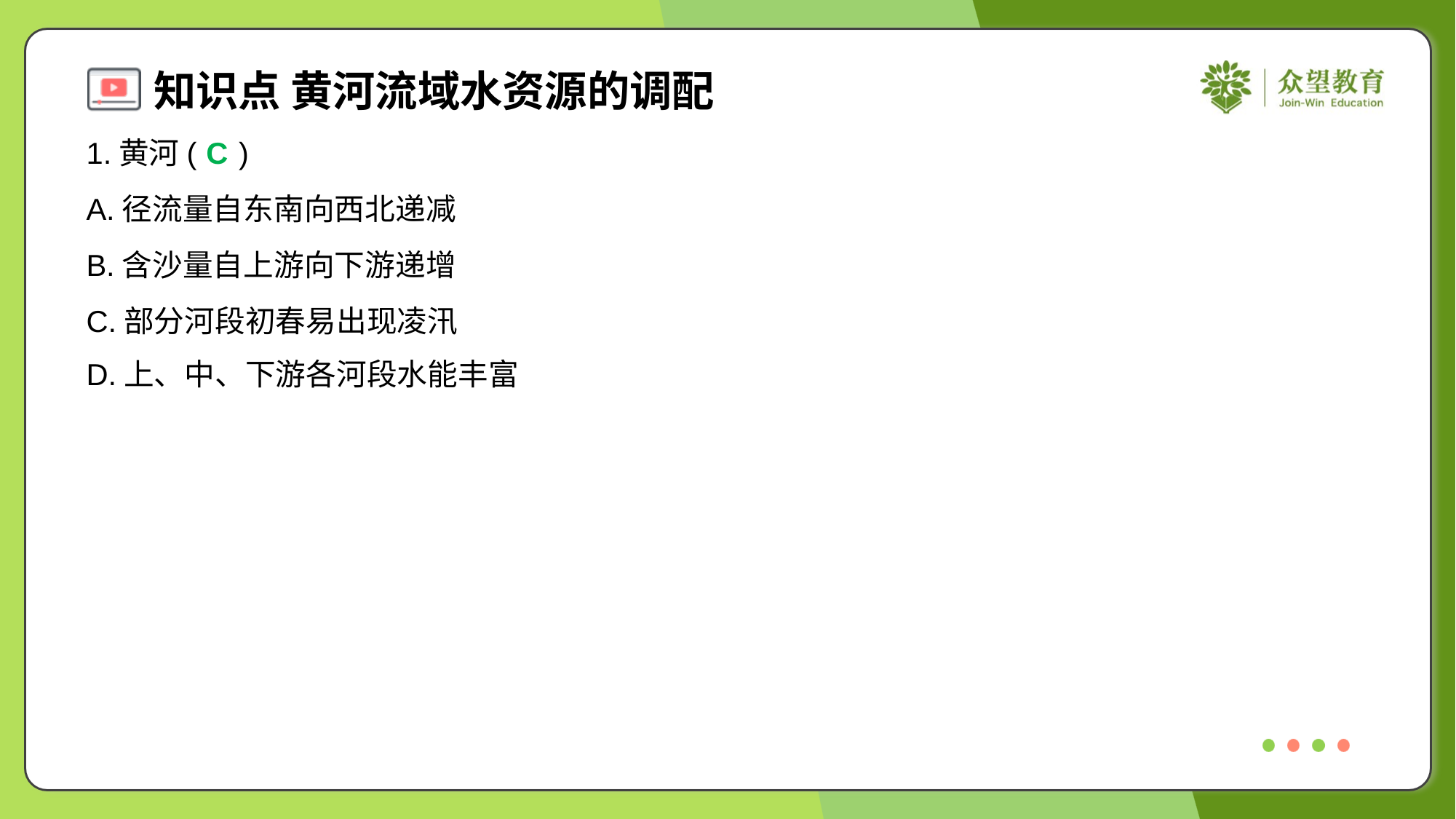

1.黄河(     )
C
A.径流量自东南向西北递减
B.含沙量自上游向下游递增
C.部分河段初春易出现凌汛
D.上、中、下游各河段水能丰富